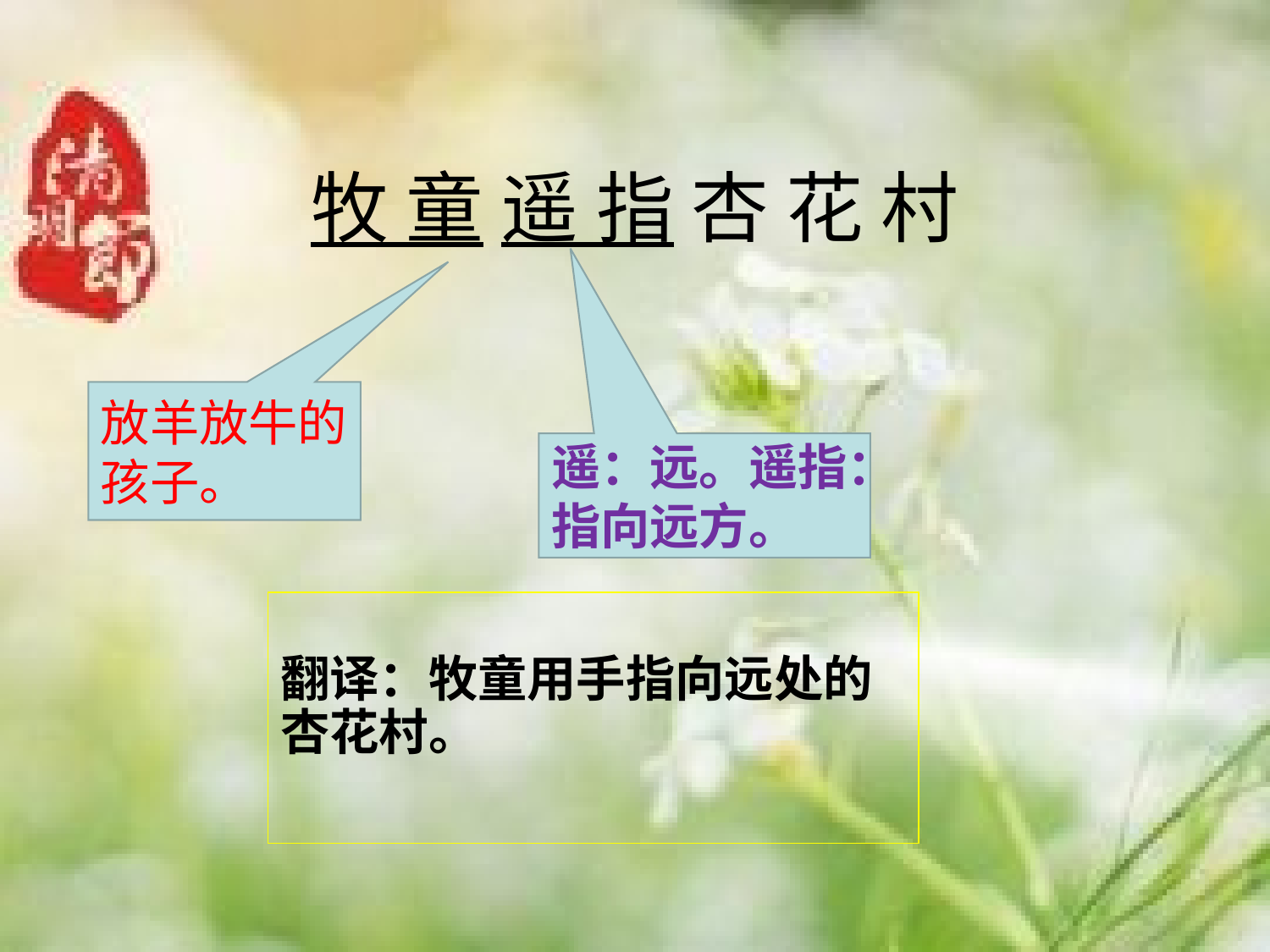

# 牧 童 遥 指 杏 花 村
放羊放牛的孩子。
遥：远。遥指：指向远方。

翻译：牧童用手指向远处的杏花村。